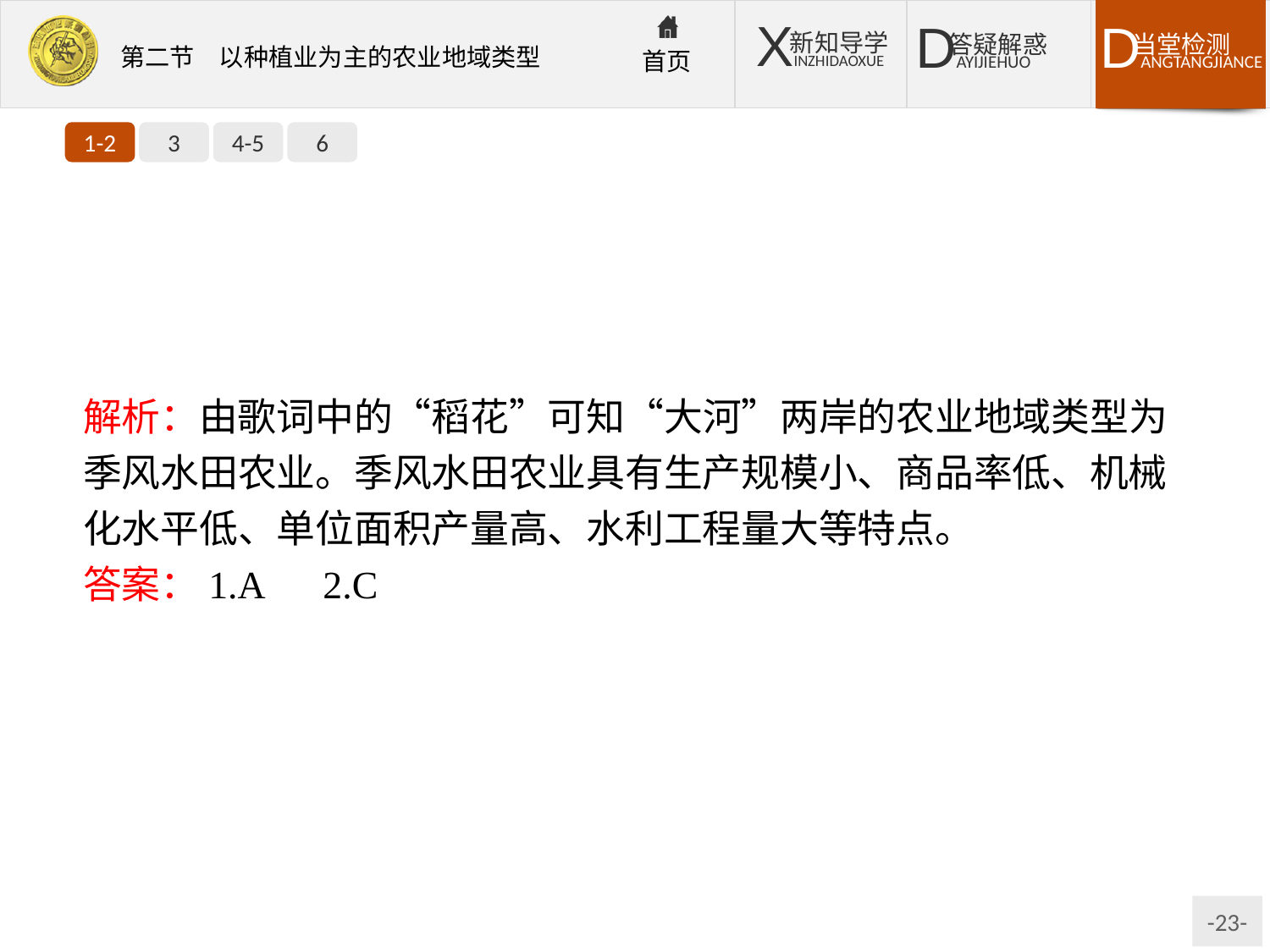

1-2
3
4-5
6
解析：由歌词中的“稻花”可知“大河”两岸的农业地域类型为季风水田农业。季风水田农业具有生产规模小、商品率低、机械化水平低、单位面积产量高、水利工程量大等特点。
答案：1.A　2.C